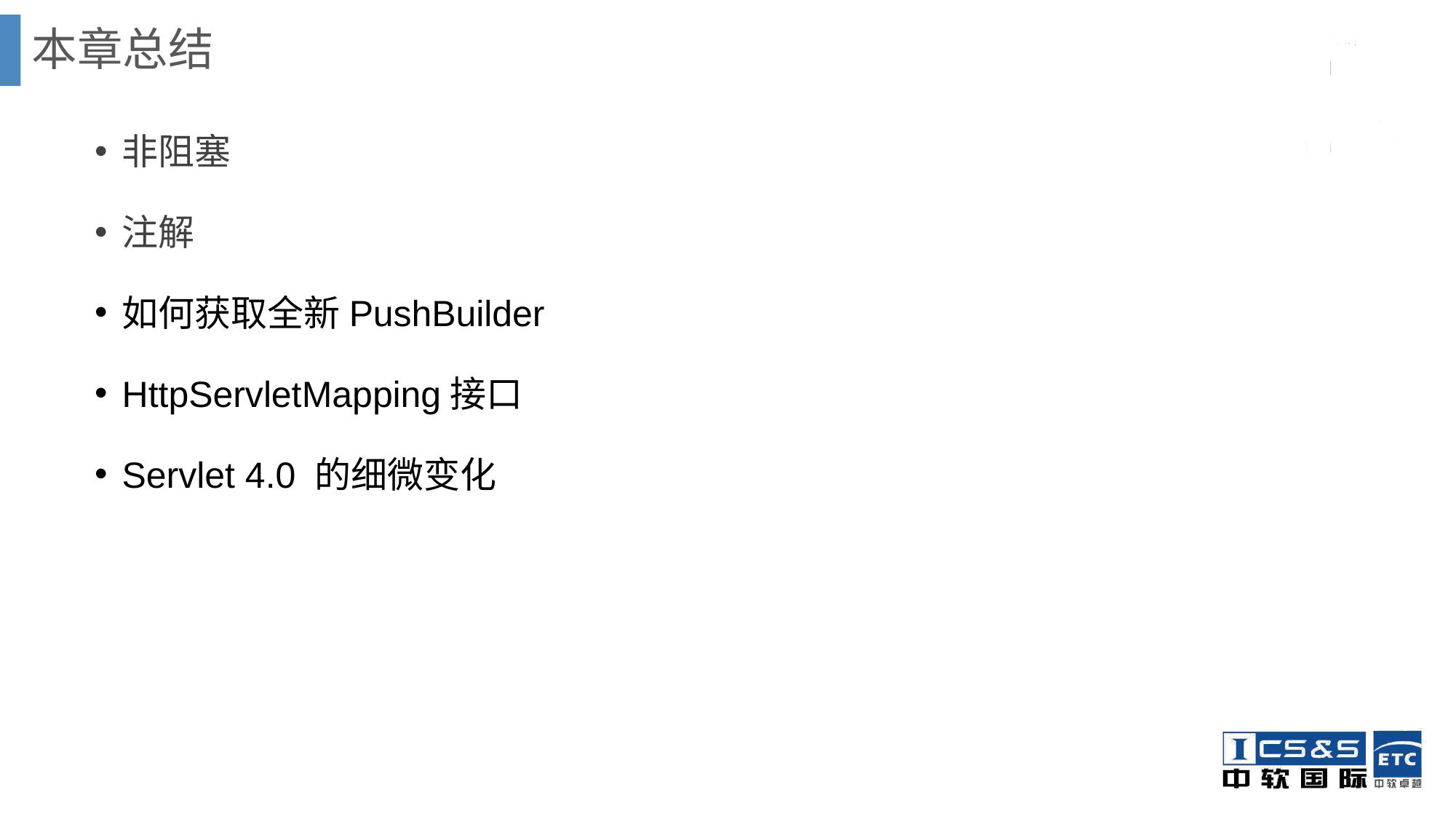

# 本章总结
非阻塞
注解
如何获取全新PushBuilder
HttpServletMapping接口
Servlet 4.0 的细微变化